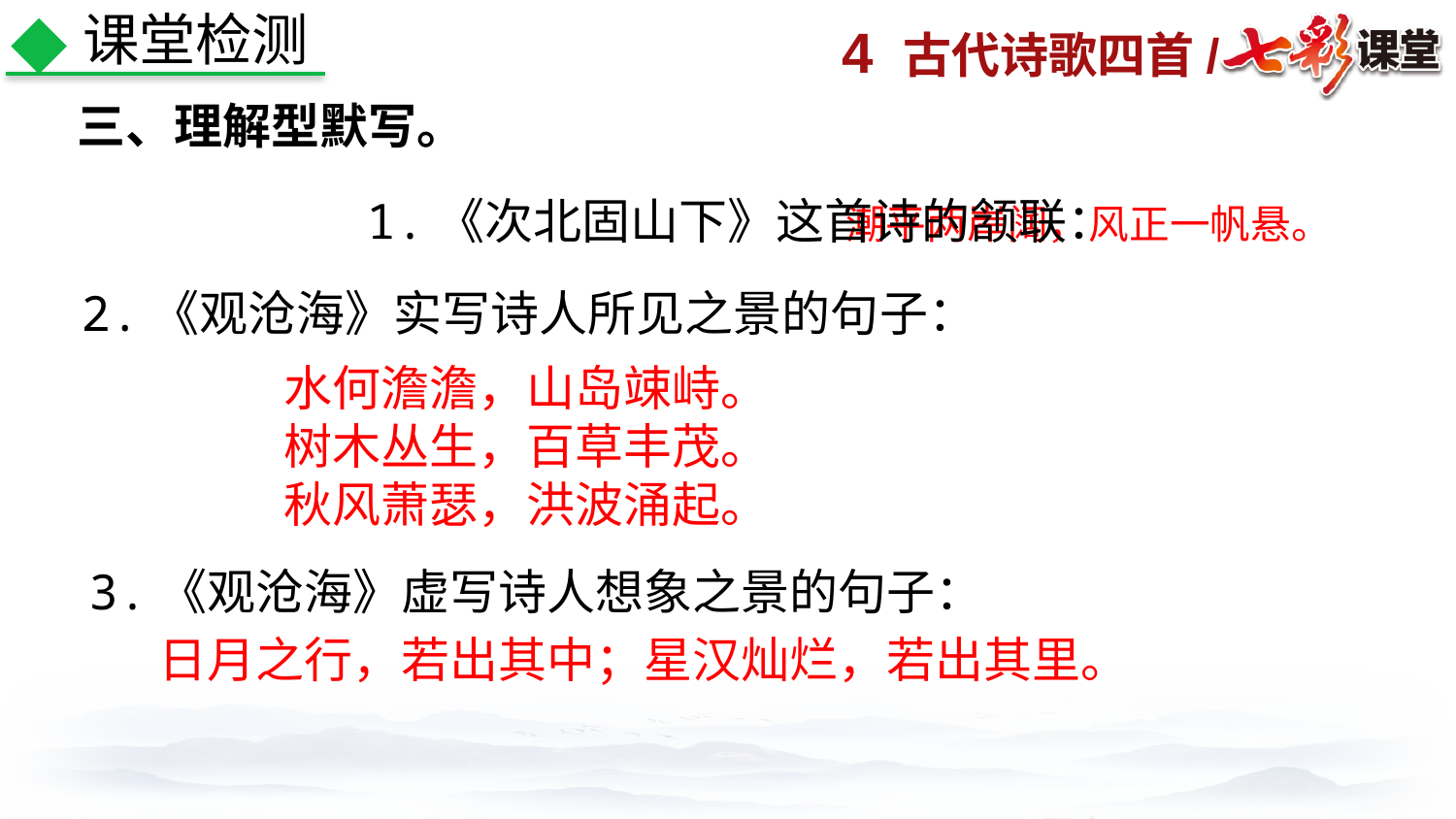

课堂检测

三、理解型默写。
1.《次北固山下》这首诗的颔联：
潮平两岸阔，风正一帆悬。
2.《观沧海》实写诗人所见之景的句子：
水何澹澹，山岛竦峙。
树木丛生，百草丰茂。
秋风萧瑟，洪波涌起。
3.《观沧海》虚写诗人想象之景的句子：
日月之行，若出其中；星汉灿烂，若出其里。